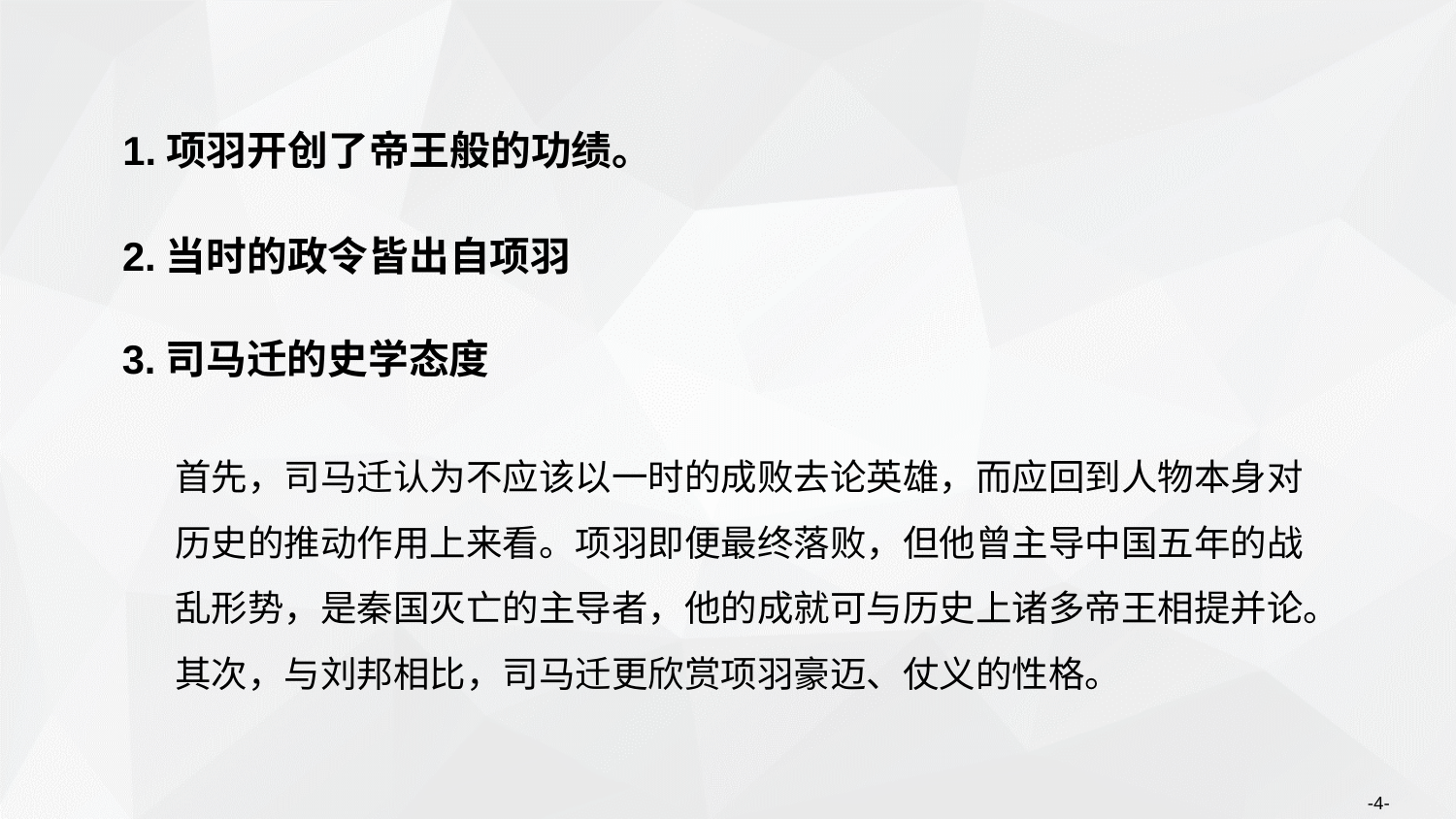

1.项羽开创了帝王般的功绩。
2.当时的政令皆出自项羽
3.司马迁的史学态度
首先，司马迁认为不应该以一时的成败去论英雄，而应回到人物本身对历史的推动作用上来看。项羽即便最终落败，但他曾主导中国五年的战乱形势，是秦国灭亡的主导者，他的成就可与历史上诸多帝王相提并论。其次，与刘邦相比，司马迁更欣赏项羽豪迈、仗义的性格。
-4-